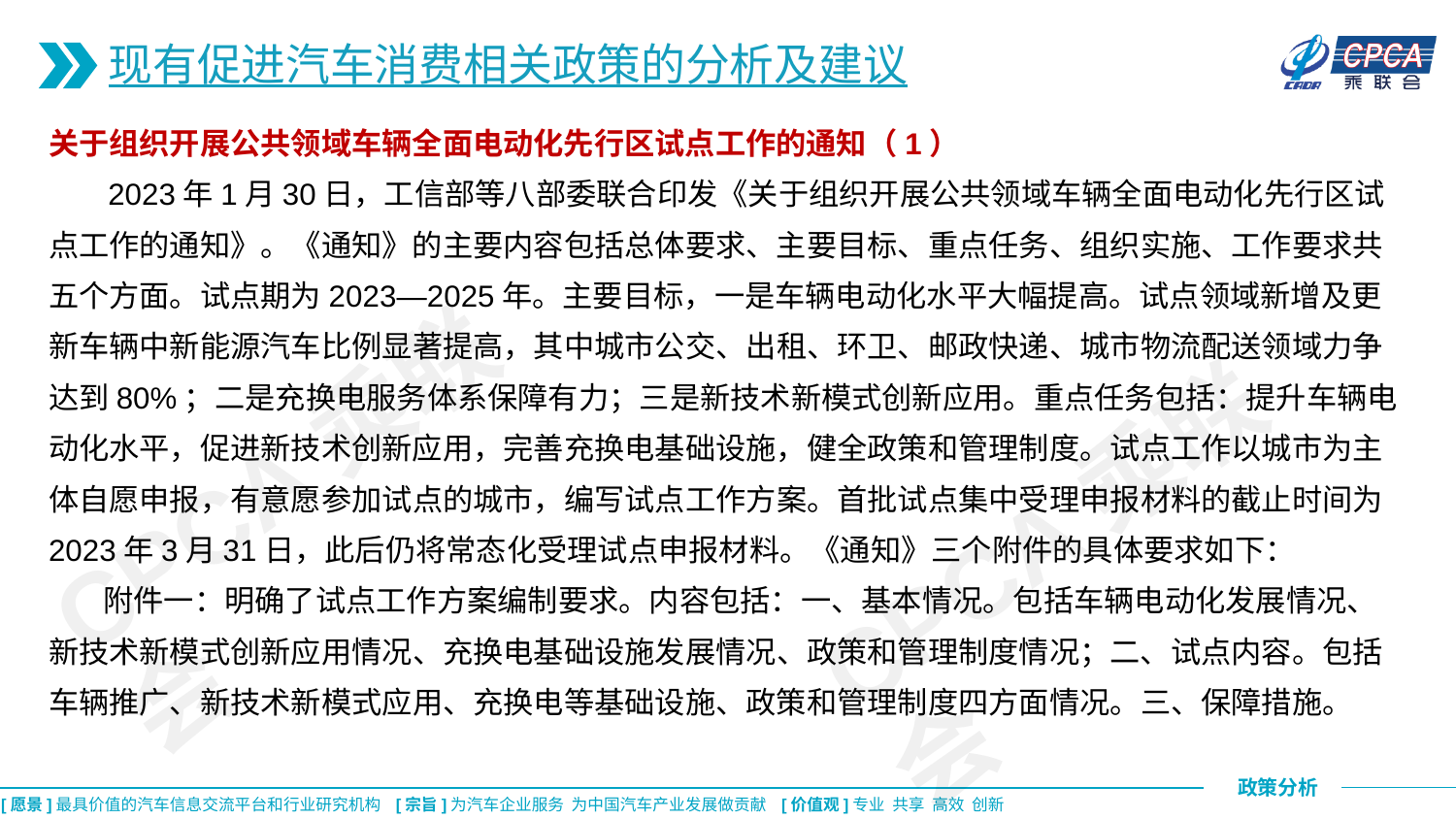

现有促进汽车消费相关政策的分析及建议
关于组织开展公共领域车辆全面电动化先行区试点工作的通知（1）
       2023年1月30日，工信部等八部委联合印发《关于组织开展公共领域车辆全面电动化先行区试点工作的通知》。《通知》的主要内容包括总体要求、主要目标、重点任务、组织实施、工作要求共五个方面。试点期为2023—2025年。主要目标，一是车辆电动化水平大幅提高。试点领域新增及更新车辆中新能源汽车比例显著提高，其中城市公交、出租、环卫、邮政快递、城市物流配送领域力争达到80%；二是充换电服务体系保障有力；三是新技术新模式创新应用。重点任务包括：提升车辆电动化水平，促进新技术创新应用，完善充换电基础设施，健全政策和管理制度。试点工作以城市为主体自愿申报，有意愿参加试点的城市，编写试点工作方案。首批试点集中受理申报材料的截止时间为2023年3月31日，此后仍将常态化受理试点申报材料。《通知》三个附件的具体要求如下：
       附件一：明确了试点工作方案编制要求。内容包括：一、基本情况。包括车辆电动化发展情况、新技术新模式创新应用情况、充换电基础设施发展情况、政策和管理制度情况；二、试点内容。包括车辆推广、新技术新模式应用、充换电等基础设施、政策和管理制度四方面情况。三、保障措施。
CPCA乘联会
CPCA乘联会